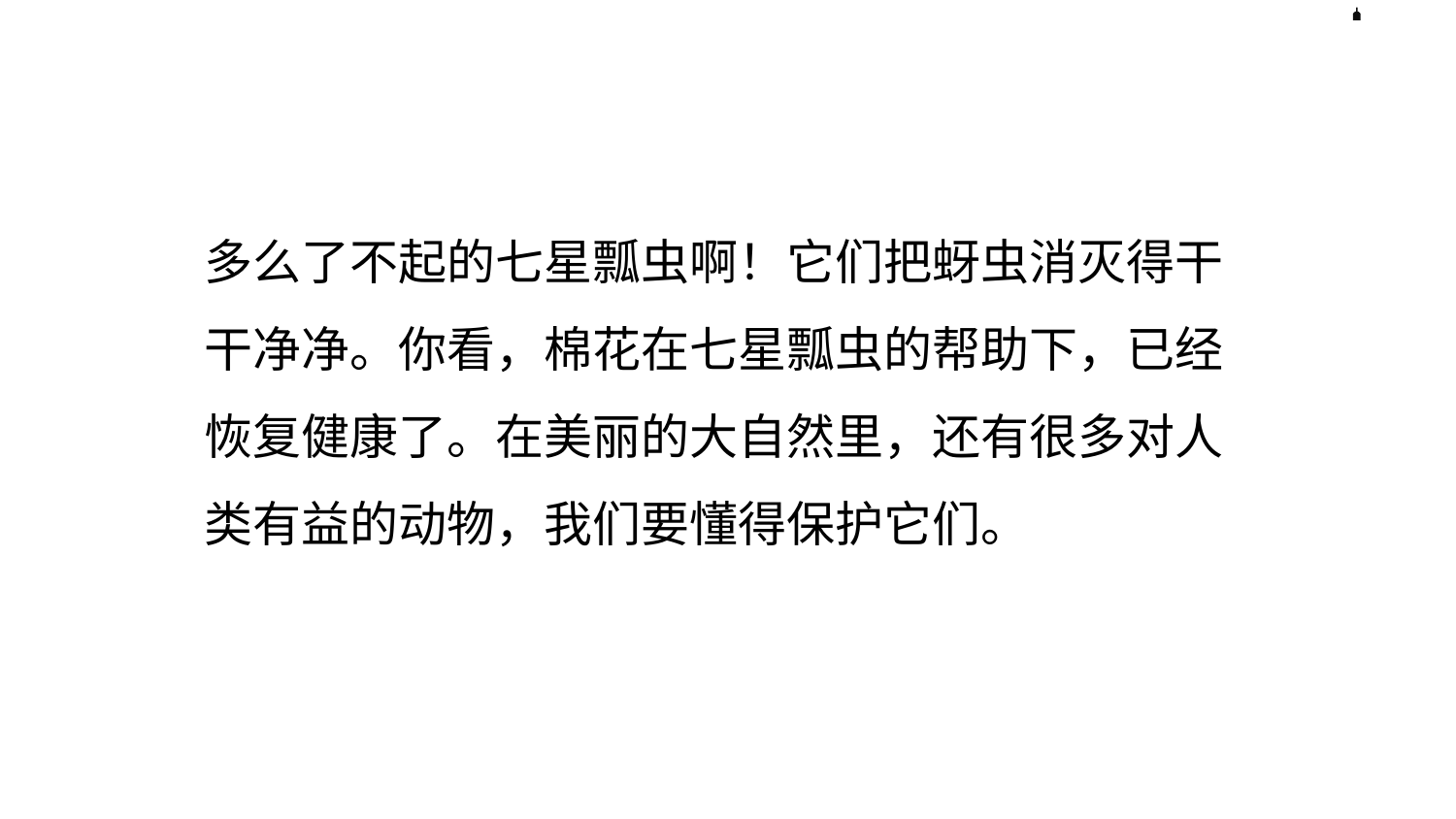

多么了不起的七星瓢虫啊！它们把蚜虫消灭得干干净净。你看，棉花在七星瓢虫的帮助下，已经恢复健康了。在美丽的大自然里，还有很多对人类有益的动物，我们要懂得保护它们。